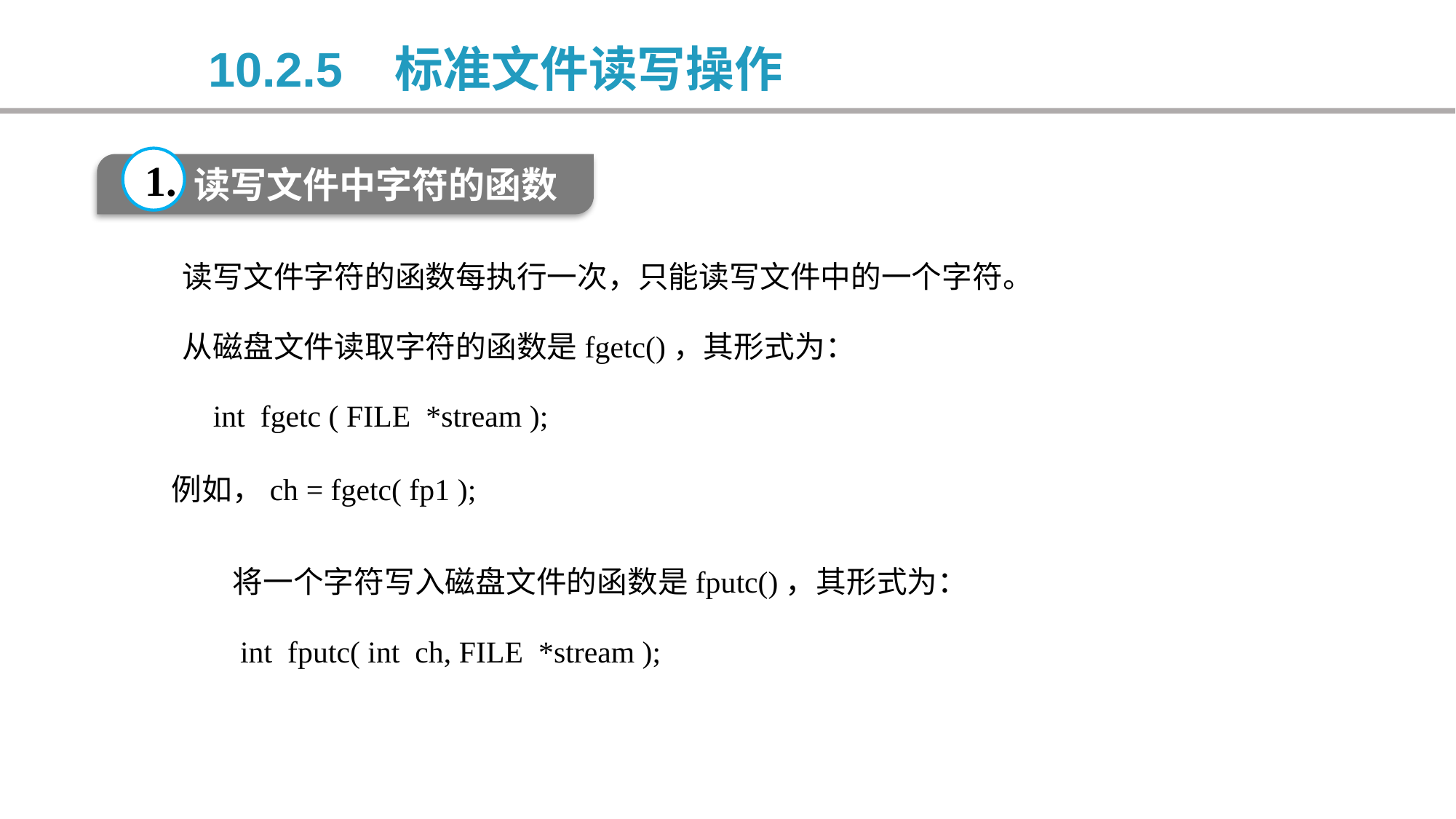

10.2.5   标准文件读写操作

1.

读写文件中字符的函数
        读写文件字符的函数每执行一次，只能读写文件中的一个字符。
        从磁盘文件读取字符的函数是fgetc()，其形式为：
            int  fgetc ( FILE  *stream );
例如，ch = fgetc( fp1 );
        将一个字符写入磁盘文件的函数是fputc()，其形式为：
         int  fputc( int  ch, FILE  *stream );